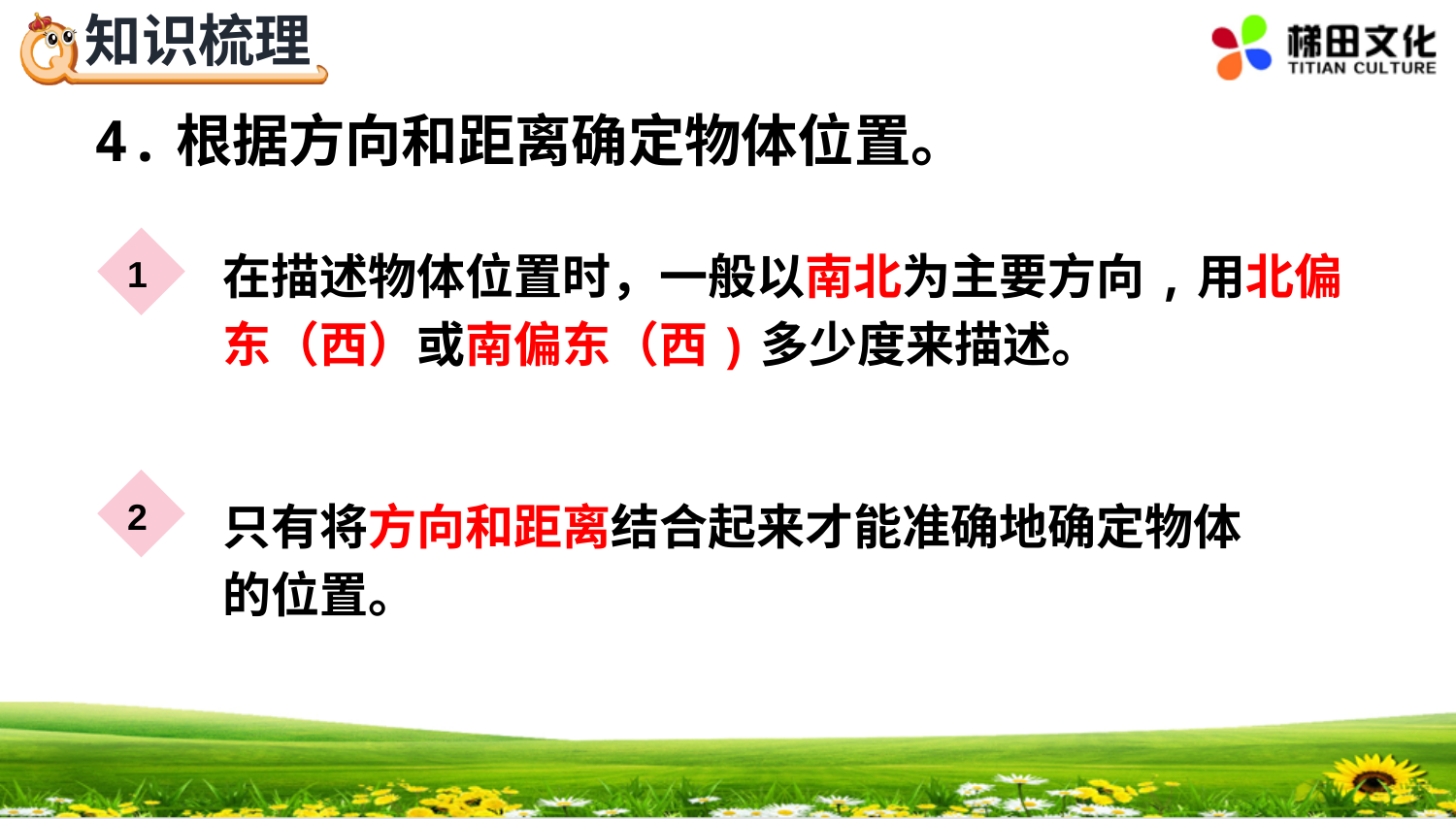

4.根据方向和距离确定物体位置。
1

在描述物体位置时，一般以南北为主要方向,用北偏东（西）或南偏东（西)多少度来描述。
2

只有将方向和距离结合起来才能准确地确定物体的位置。